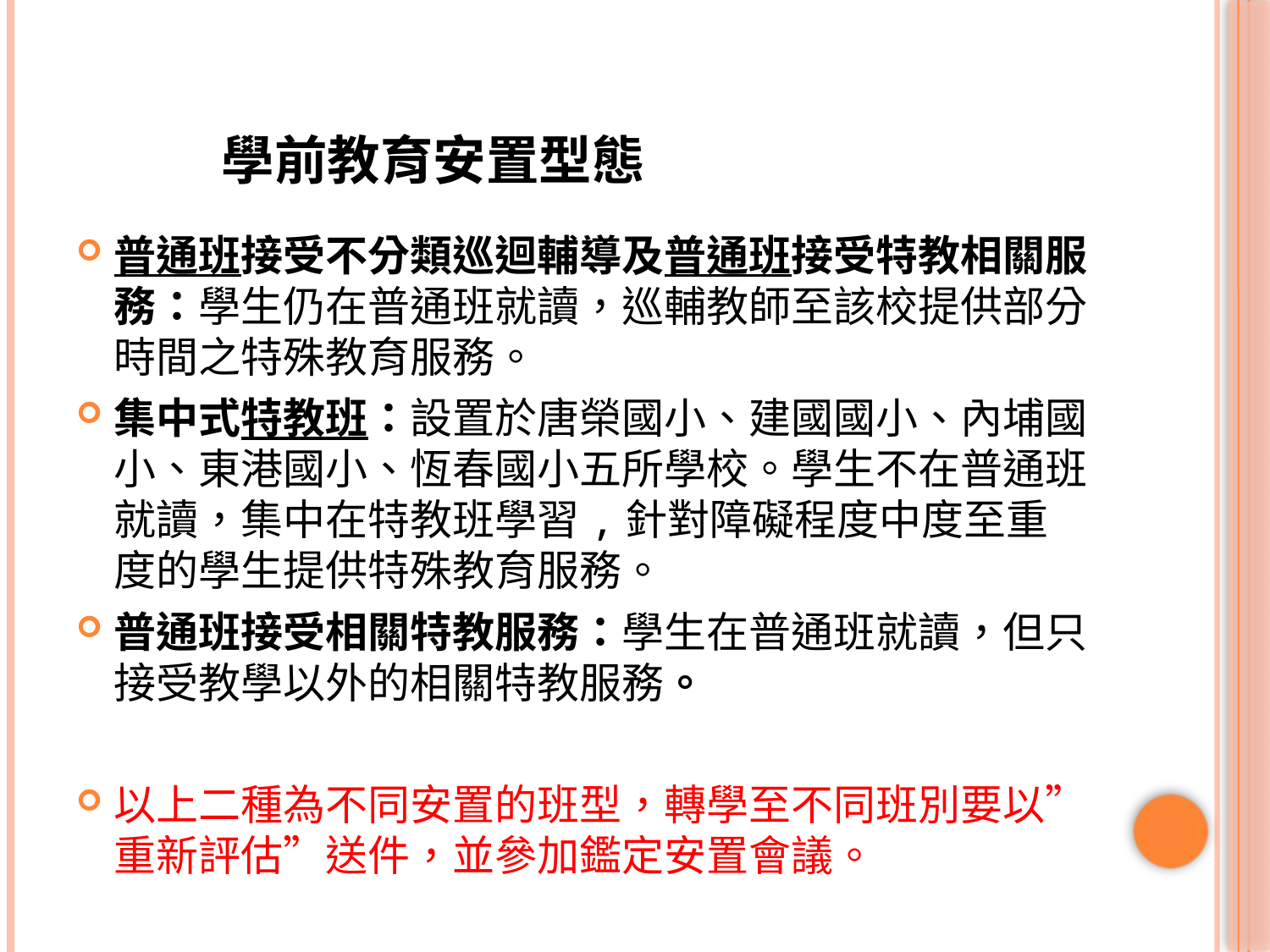

學前教育安置型態
普通班接受不分類巡迴輔導及普通班接受特教相關服務：學生仍在普通班就讀，巡輔教師至該校提供部分時間之特殊教育服務。
集中式特教班：設置於唐榮國小、建國國小、內埔國小、東港國小、恆春國小五所學校。學生不在普通班就讀，集中在特教班學習,針對障礙程度中度至重度的學生提供特殊教育服務。
普通班接受相關特教服務：學生在普通班就讀，但只接受教學以外的相關特教服務。

以上二種為不同安置的班型，轉學至不同班別要以”重新評估”送件，並參加鑑定安置會議。